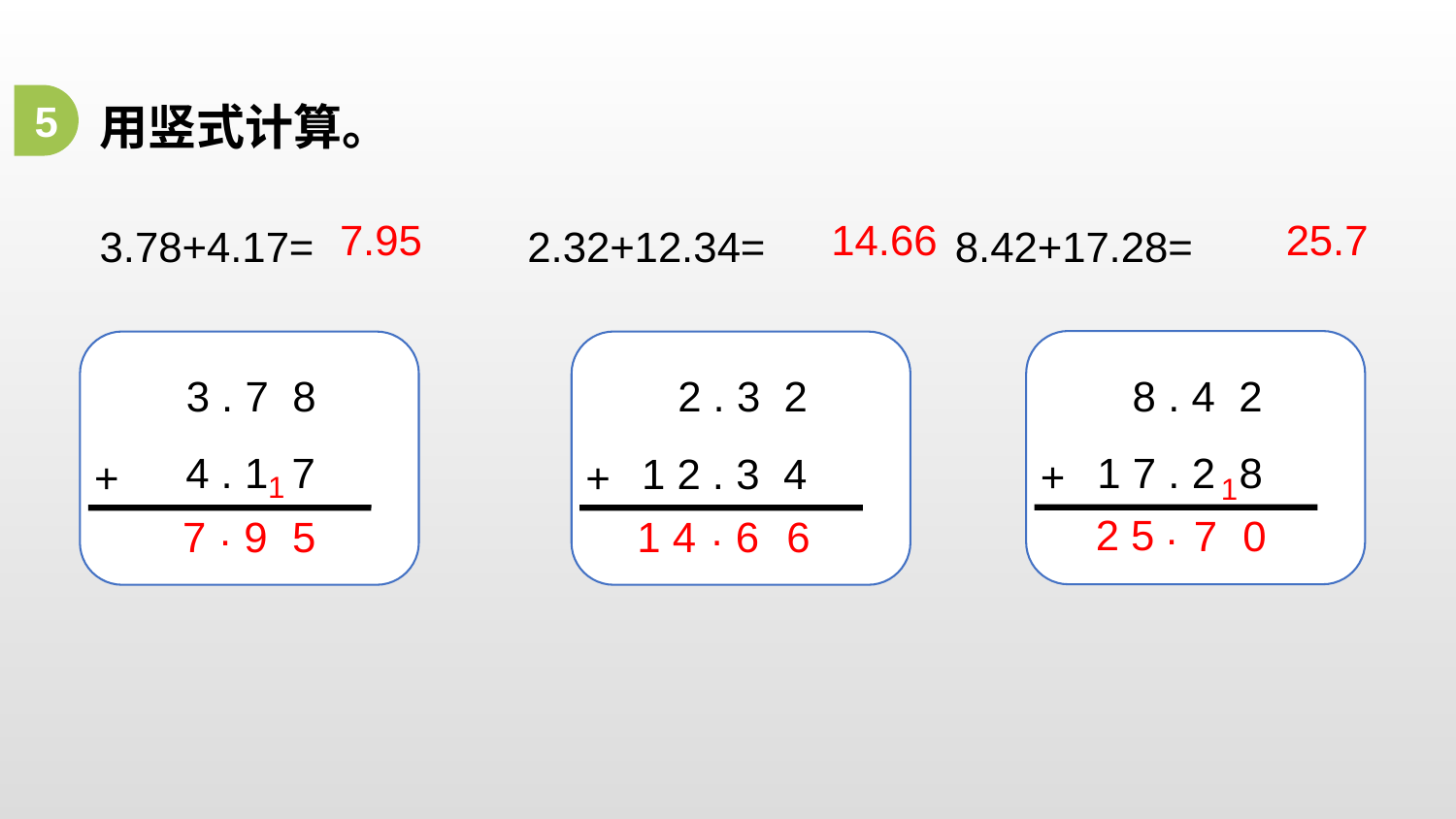

用竖式计算。

3.78+4.17=                  2.32+12.34=                8.42+17.28=
5
25.7
7.95
14.66

8 . 4  2
3 . 7  8
2 . 3  2
1 7 . 2  8
4 . 1  7
1 2 . 3  4
+
+
+
1
1
.
.
.
2 5
7
0
7
9
5
1 4
6
6